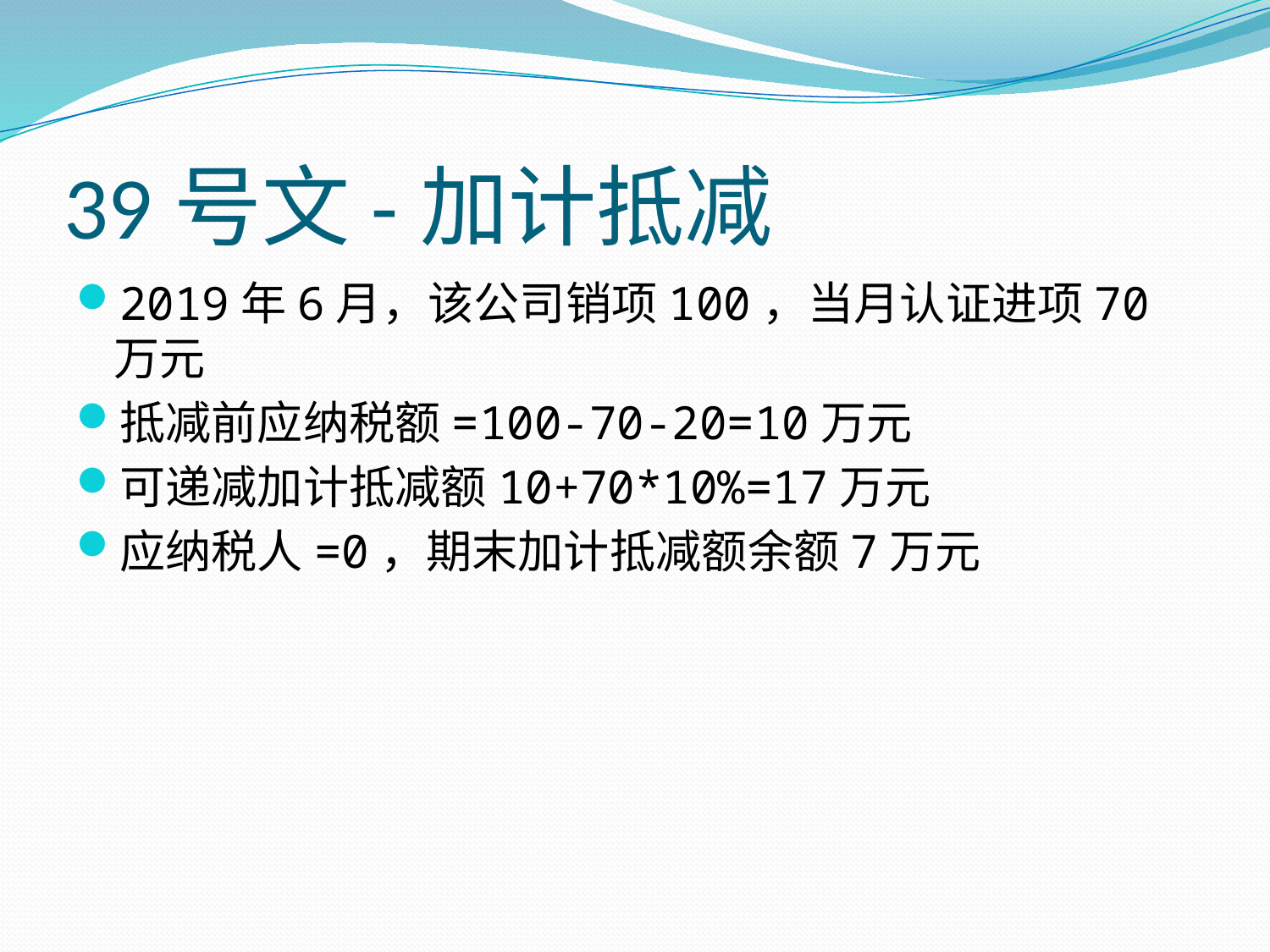

# 39号文-加计抵减
2019年6月，该公司销项100，当月认证进项70万元
抵减前应纳税额=100-70-20=10万元
可递减加计抵减额10+70*10%=17万元
应纳税人=0，期末加计抵减额余额7万元